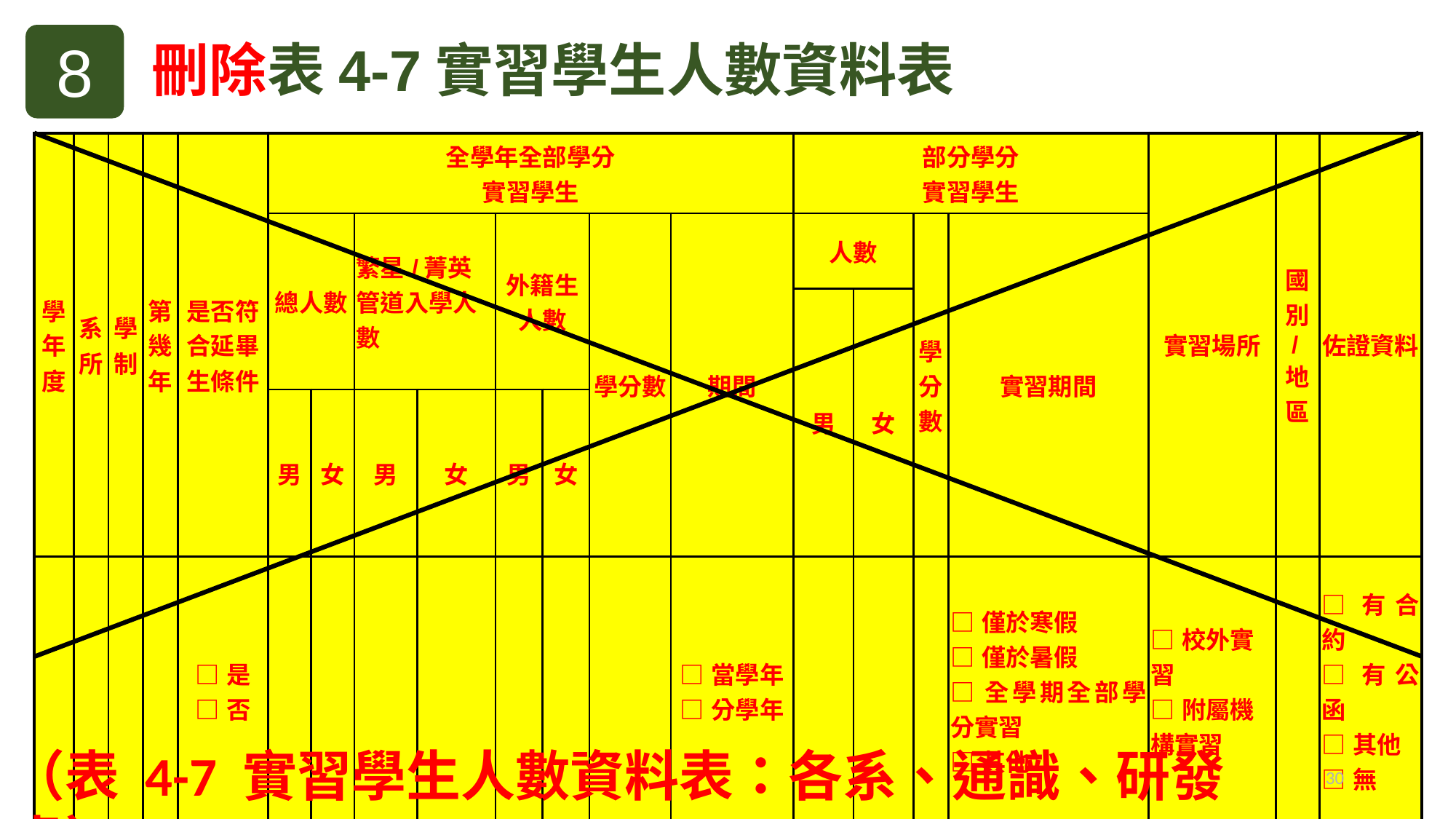

8

刪除表4-7實習學生人數資料表
| 學年度 | 系所 | 學制 | 第幾年 | 是否符合延畢生條件 | 全學年全部學分 實習學生 |  |  |  |  |  |  |  | 部分學分 實習學生 |  |  |  | 實習場所 | 國別/地區 | 佐證資料 |
| --- | --- | --- | --- | --- | --- | --- | --- | --- | --- | --- | --- | --- | --- | --- | --- | --- | --- | --- | --- |
|  |  |  |  |  | 總人數 |  | 繁星/菁英管道入學人數 |  | 外籍生人數 |  | 學分數 | 期間 | 人數 |  | 學分數 | 實習期間 |  |  |  |
|  |  |  |  |  |  |  |  |  |  |  |  |  | 男 | 女 |  |  |  |  |  |
|  |  |  |  |  | 男 | 女 | 男 | 女 | 男 | 女 |  |  |  |  |  |  |  |  |  |
|  |  |  |  | □是 □否 |  |  |  |  |  |  |  | □當學年 □分學年 |  |  |  | □僅於寒假 □僅於暑假 □全學期全部學分實習 □其他 | □校外實習 □附屬機構實習 |  | □有合約 □有公函 □其他 □無 |
（表 4-7 實習學生人數資料表：各系、通識、研發處）
30